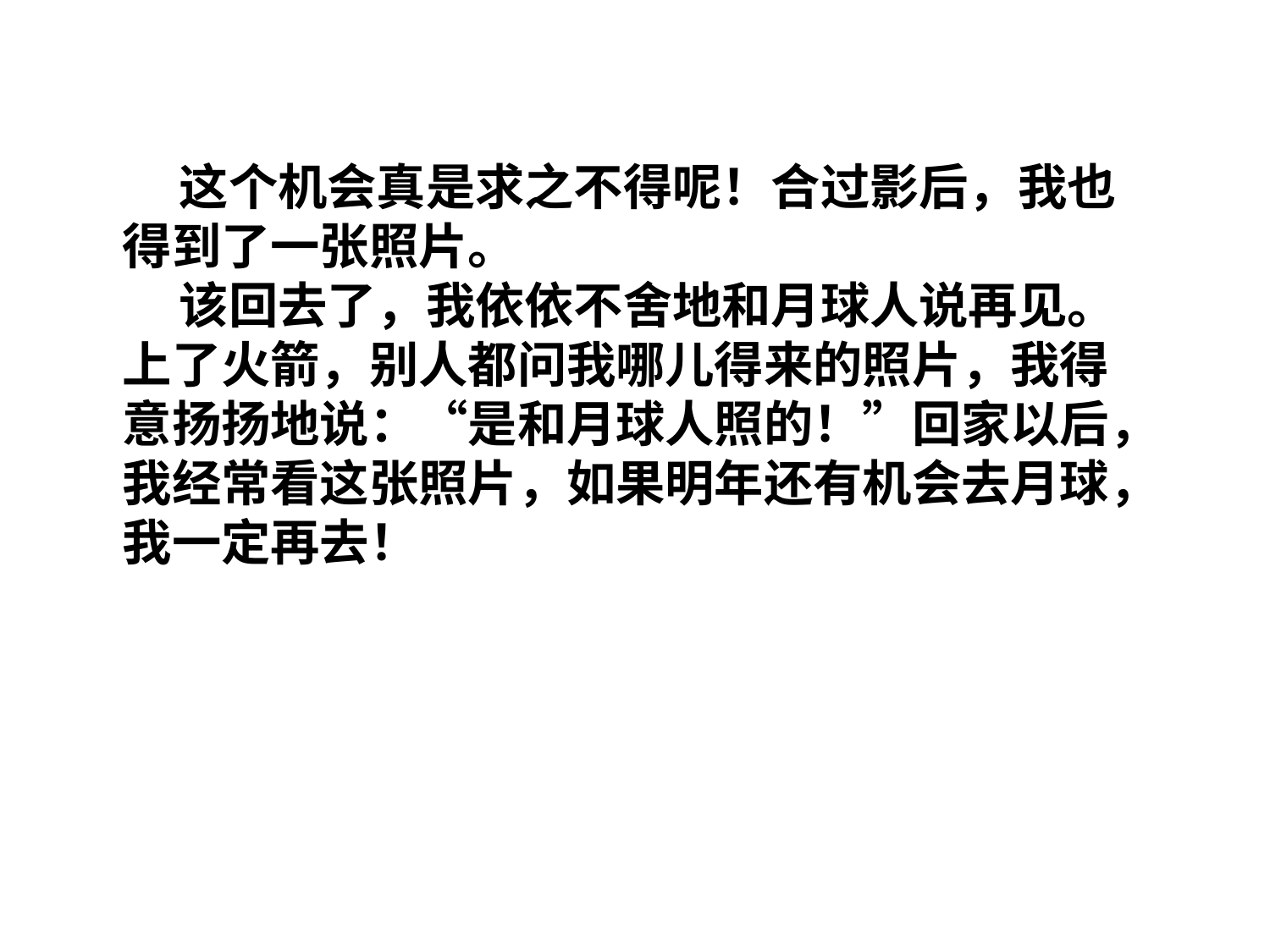

这个机会真是求之不得呢！合过影后，我也得到了一张照片。
    该回去了，我依依不舍地和月球人说再见。上了火箭，别人都问我哪儿得来的照片，我得意扬扬地说：“是和月球人照的！”回家以后，我经常看这张照片，如果明年还有机会去月球，我一定再去！